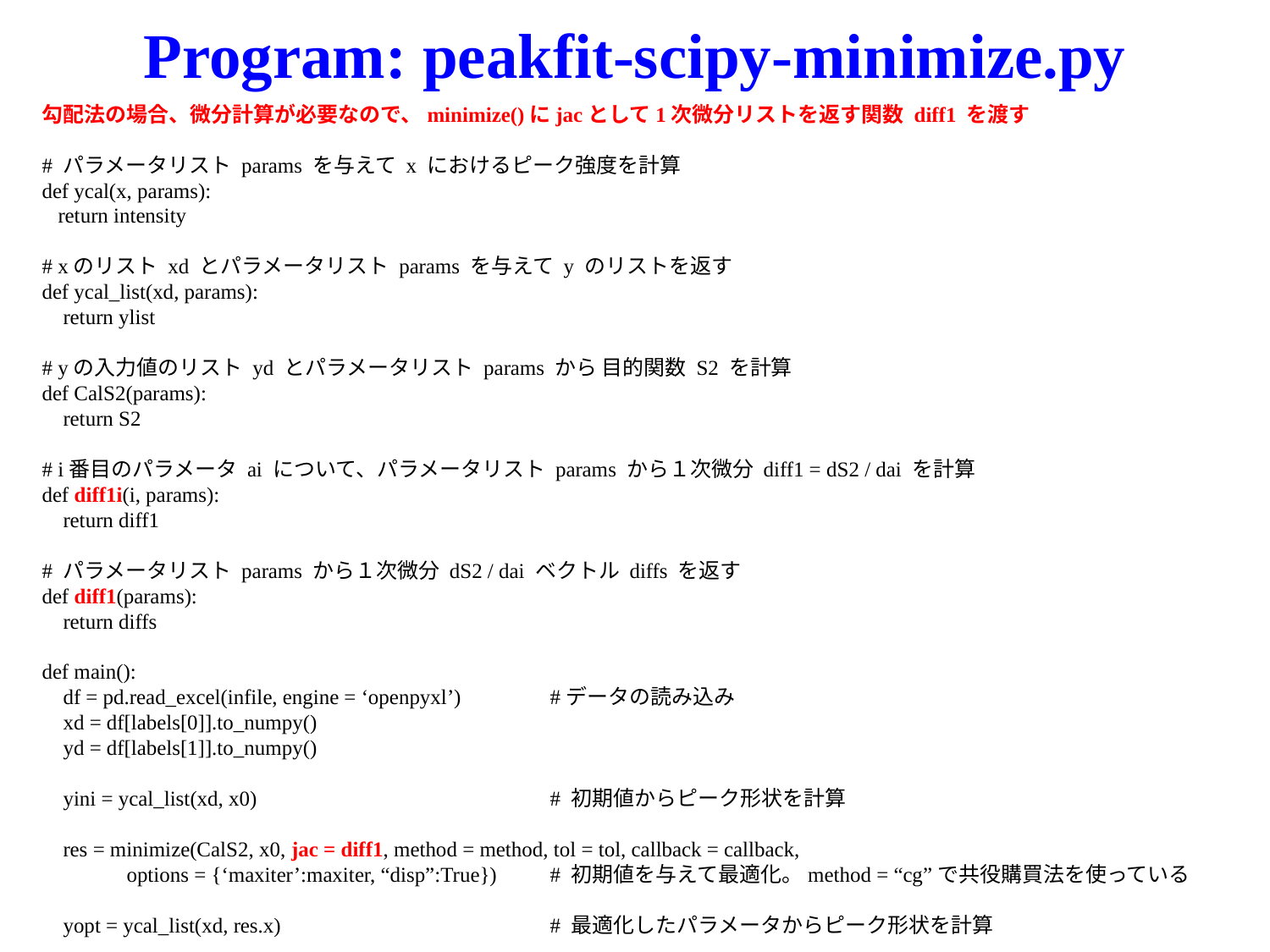

# Program: peakfit-scipy-minimize.py
勾配法の場合、微分計算が必要なので、minimize()にjacとして1次微分リストを返す関数 diff1 を渡す

# パラメータリスト params を与えて x におけるピーク強度を計算
def ycal(x, params):
   return intensity

# xのリスト xd とパラメータリスト params を与えて y のリストを返す
def ycal_list(xd, params):
    return ylist

# yの入力値のリスト yd とパラメータリスト params から 目的関数 S2 を計算
def CalS2(params):
    return S2

# i番目のパラメータ ai について、パラメータリスト params から１次微分 diff1 = dS2 / dai を計算
def diff1i(i, params):
    return diff1

# パラメータリスト params から１次微分 dS2 / dai ベクトル diffs を返す
def diff1(params):
    return diffs

def main():
    df = pd.read_excel(infile, engine = ‘openpyxl’)	#データの読み込み
    xd = df[labels[0]].to_numpy()
    yd = df[labels[1]].to_numpy()

    yini = ycal_list(xd, x0)			# 初期値からピーク形状を計算

    res = minimize(CalS2, x0, jac = diff1, method = method, tol = tol, callback = callback,
                options = {‘maxiter’:maxiter, “disp”:True})	# 初期値を与えて最適化。method = “cg”で共役購買法を使っている

    yopt = ycal_list(xd, res.x)			# 最適化したパラメータからピーク形状を計算